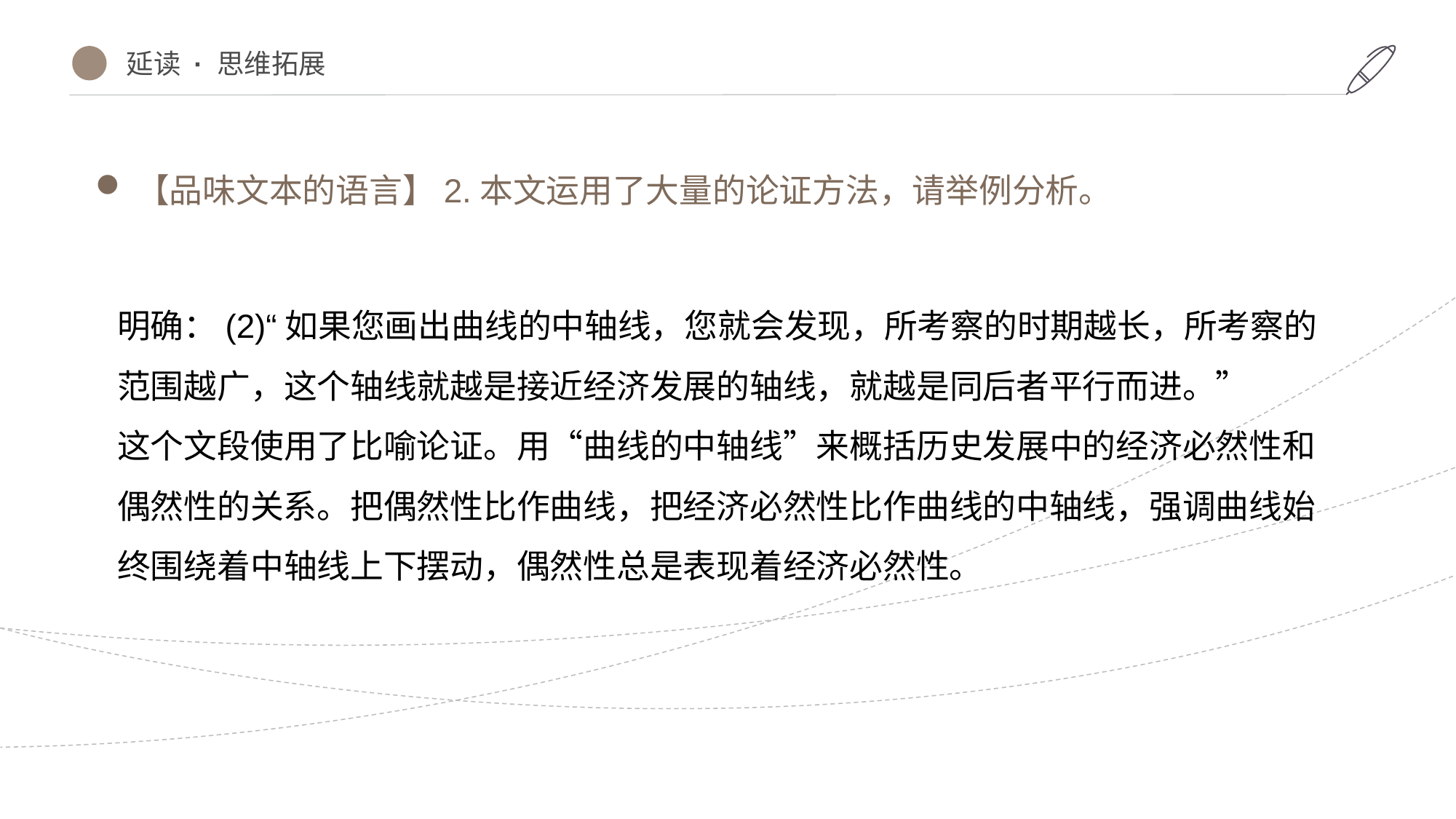

延读 · 思维拓展

【品味文本的语言】2.本文运用了大量的论证方法，请举例分析。

明确：(2)“如果您画出曲线的中轴线，您就会发现，所考察的时期越长，所考察的范围越广，这个轴线就越是接近经济发展的轴线，就越是同后者平行而进。”
这个文段使用了比喻论证。用“曲线的中轴线”来概括历史发展中的经济必然性和偶然性的关系。把偶然性比作曲线，把经济必然性比作曲线的中轴线，强调曲线始终围绕着中轴线上下摆动，偶然性总是表现着经济必然性。